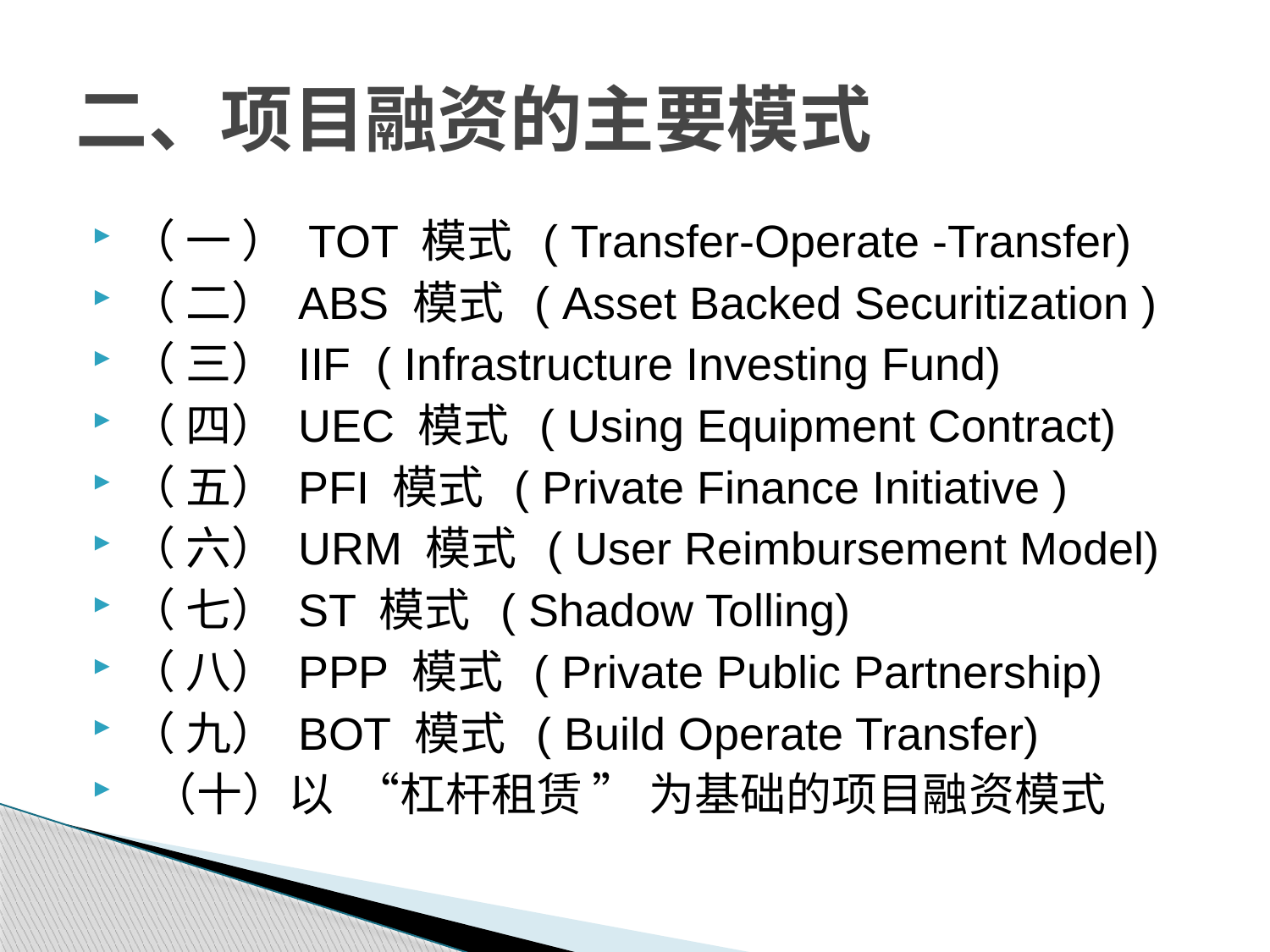

# 二、项目融资的主要模式
（ 一 ） TOT 模式  ( Transfer-Operate -Transfer)
（ 二） ABS 模式  ( Asset Backed Securitization )
（ 三） IIF  ( Infrastructure Investing Fund)
（ 四） UEC 模式  ( Using Equipment Contract)
（ 五） PFI 模式  ( Private Finance Initiative )
（ 六） URM 模式  ( User Reimbursement Model)
（ 七） ST 模式  ( Shadow Tolling)
（ 八） PPP 模式  ( Private Public Partnership)
（ 九） BOT 模式  ( Build Operate Transfer)
 （十）以  “杠杆租赁 ” 为基础的项目融资模式